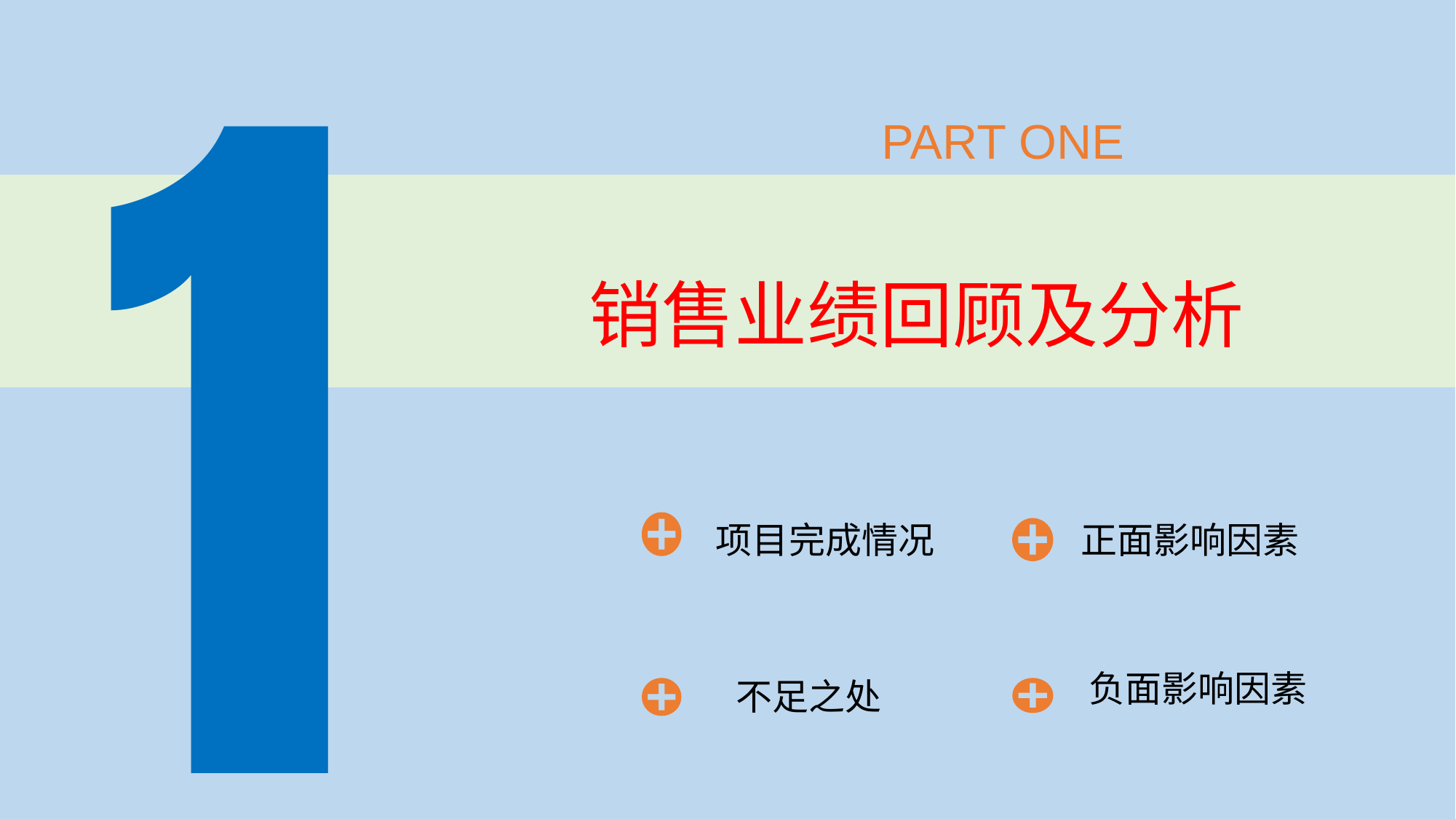

1
PART ONE

# 销售业绩回顾及分析

项目完成情况
正面影响因素

负面影响因素
不足之处